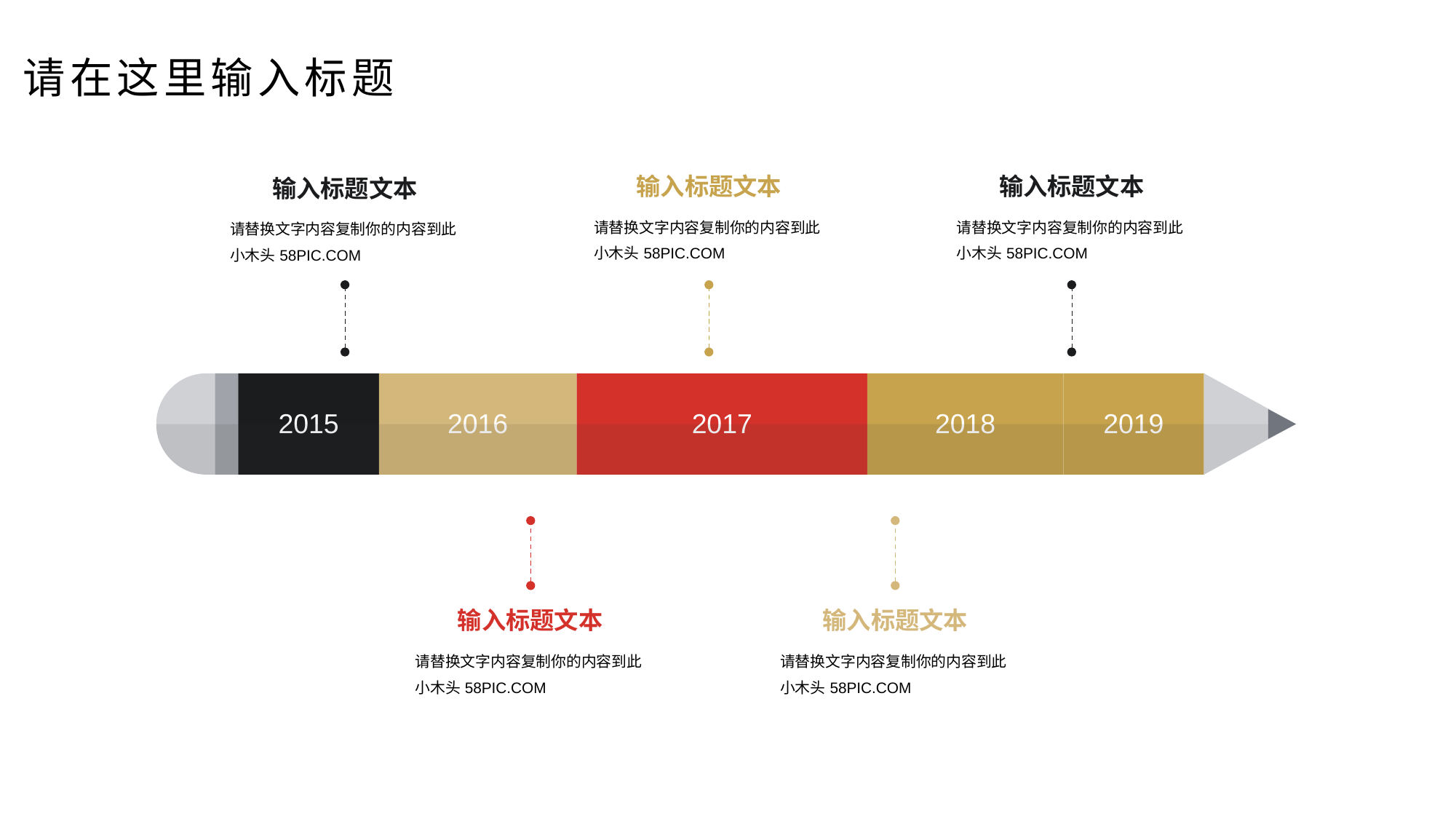

输入标题文本
请替换文字内容复制你的内容到此
小木头58PIC.COM
输入标题文本
请替换文字内容复制你的内容到此
小木头58PIC.COM
输入标题文本
请替换文字内容复制你的内容到此
小木头58PIC.COM

2015

2016

2017

2018

2019

输入标题文本
请替换文字内容复制你的内容到此
小木头58PIC.COM
输入标题文本
请替换文字内容复制你的内容到此
小木头58PIC.COM